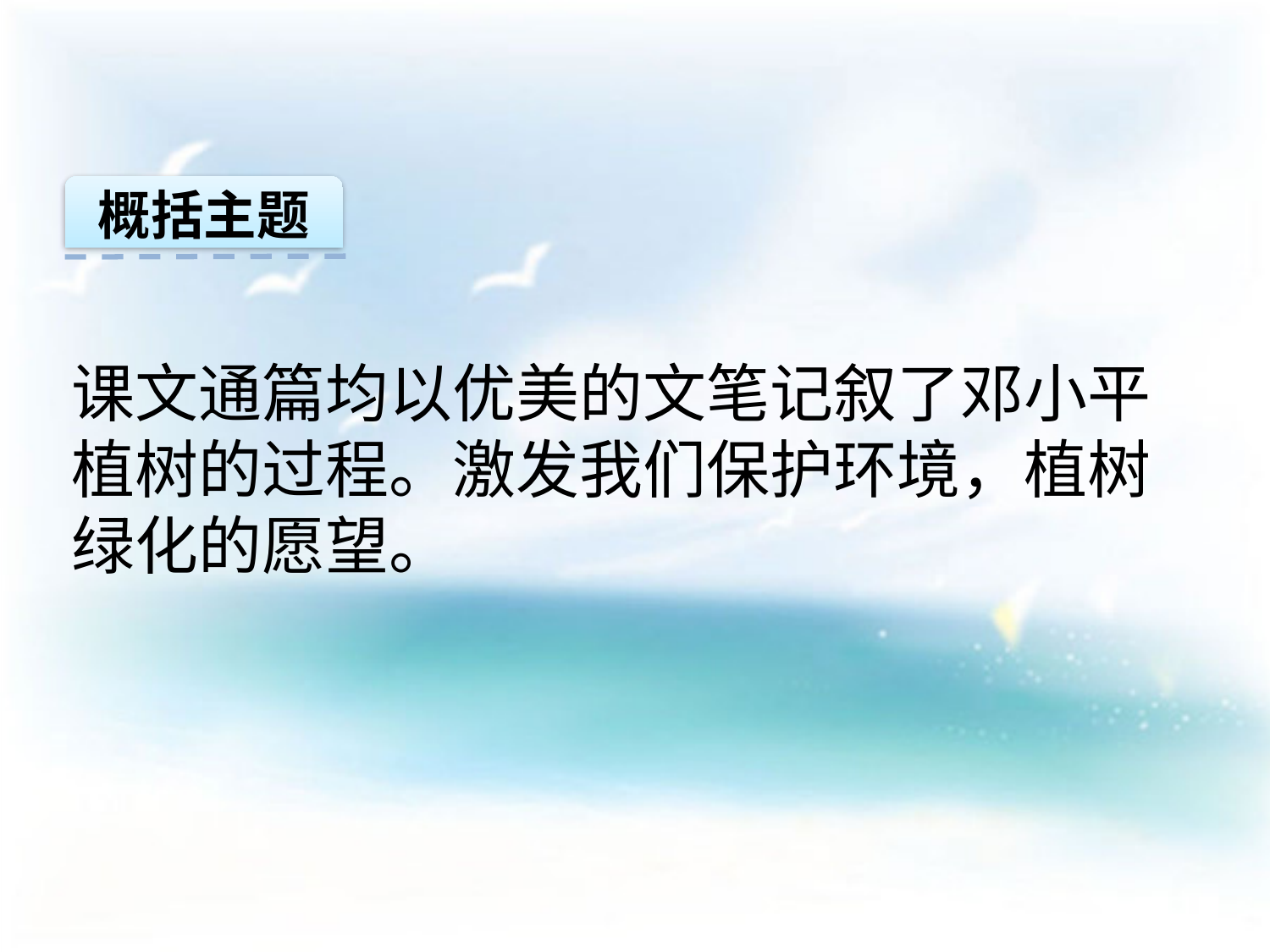

概括主题
课文通篇均以优美的文笔记叙了邓小平植树的过程。激发我们保护环境，植树绿化的愿望。